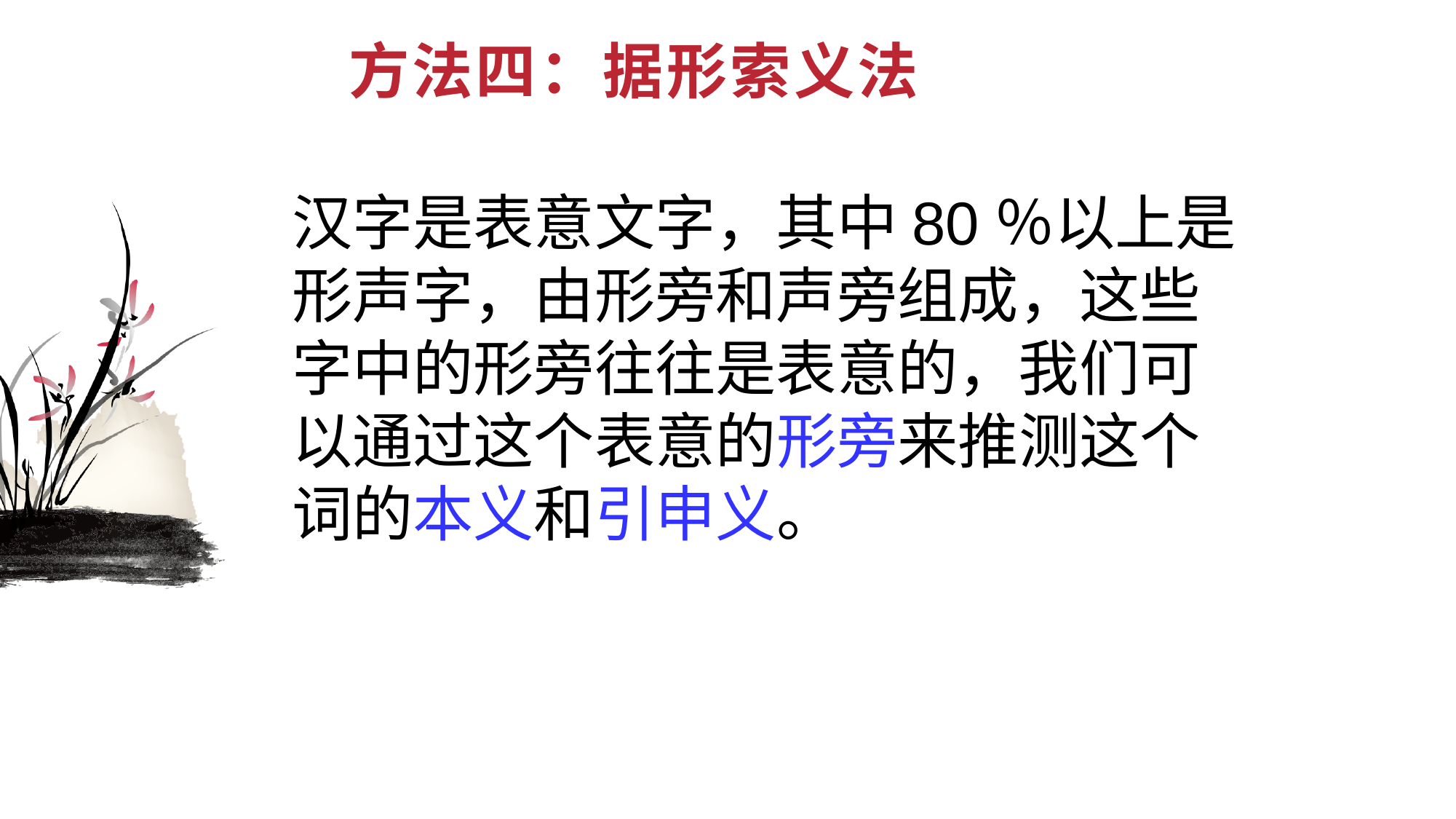

# 方法四：据形索义法
汉字是表意文字，其中80％以上是形声字，由形旁和声旁组成，这些字中的形旁往往是表意的，我们可以通过这个表意的形旁来推测这个词的本义和引申义。